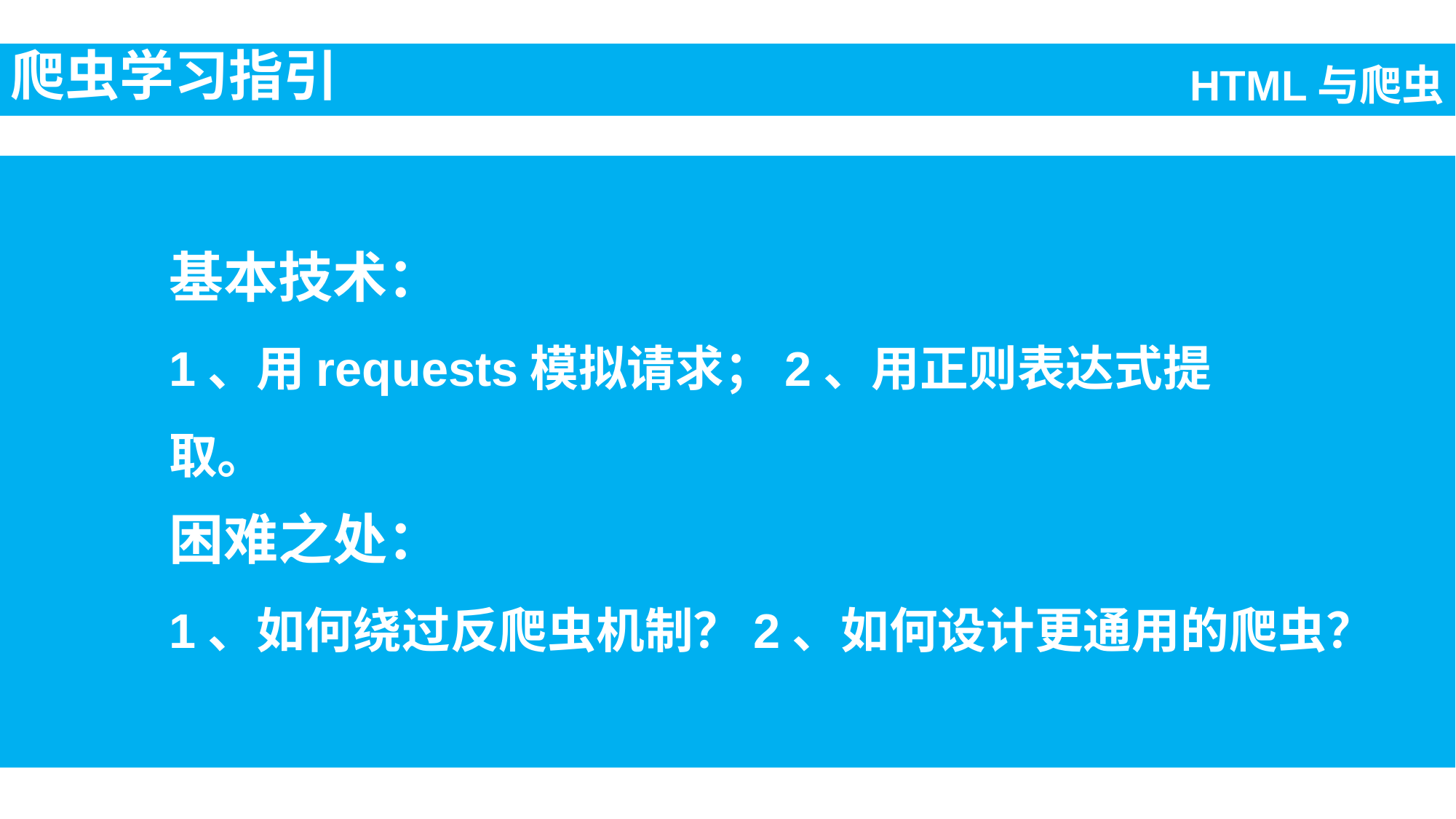

爬虫学习指引
HTML与爬虫
基本技术：
1、用requests模拟请求；2、用正则表达式提取。
困难之处：
1、如何绕过反爬虫机制？2、如何设计更通用的爬虫？